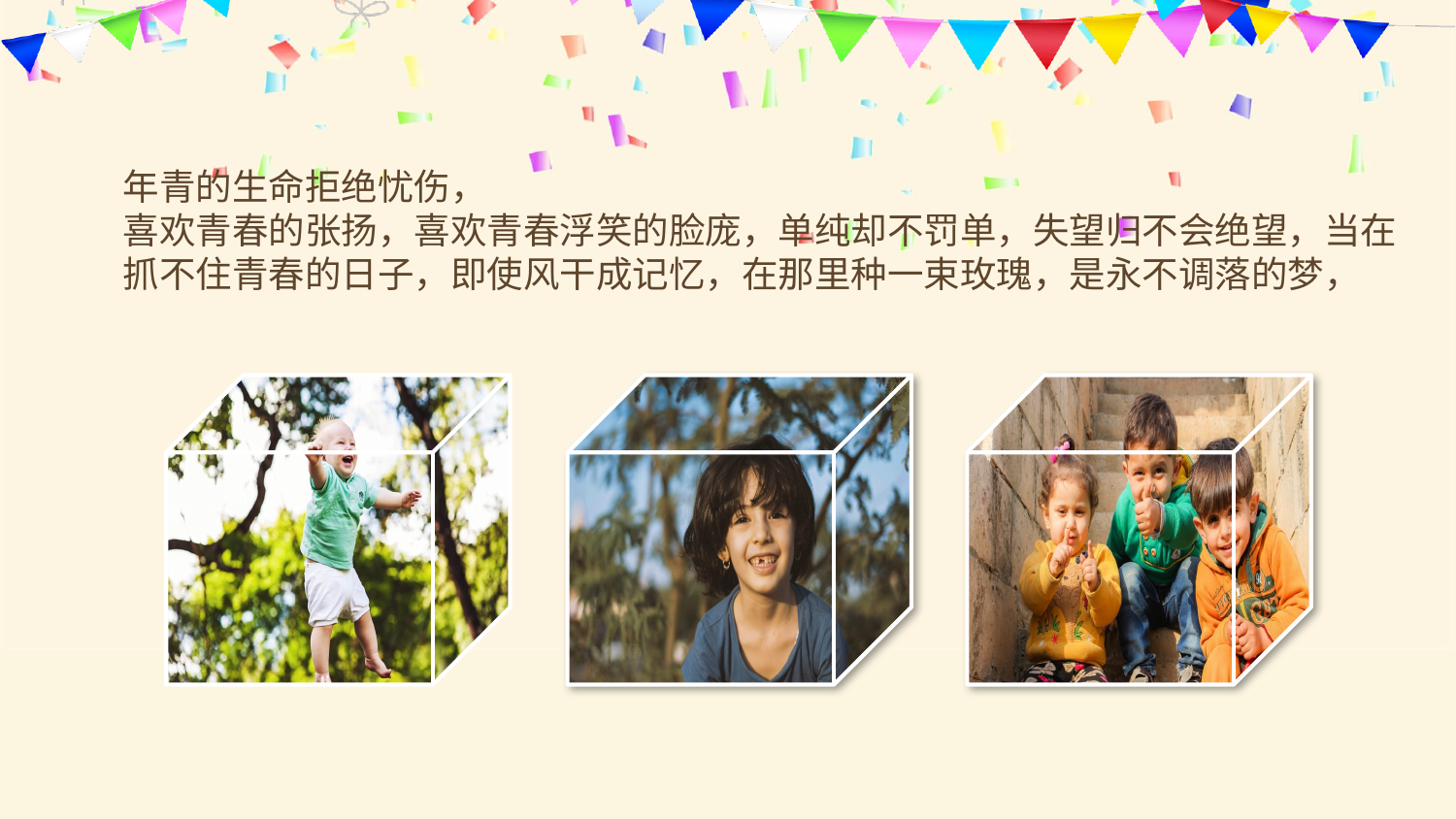

年青的生命拒绝忧伤，
喜欢青春的张扬，喜欢青春浮笑的脸庞，单纯却不罚单，失望归不会绝望，当在抓不住青春的日子，即使风干成记忆，在那里种一束玫瑰，是永不调落的梦，